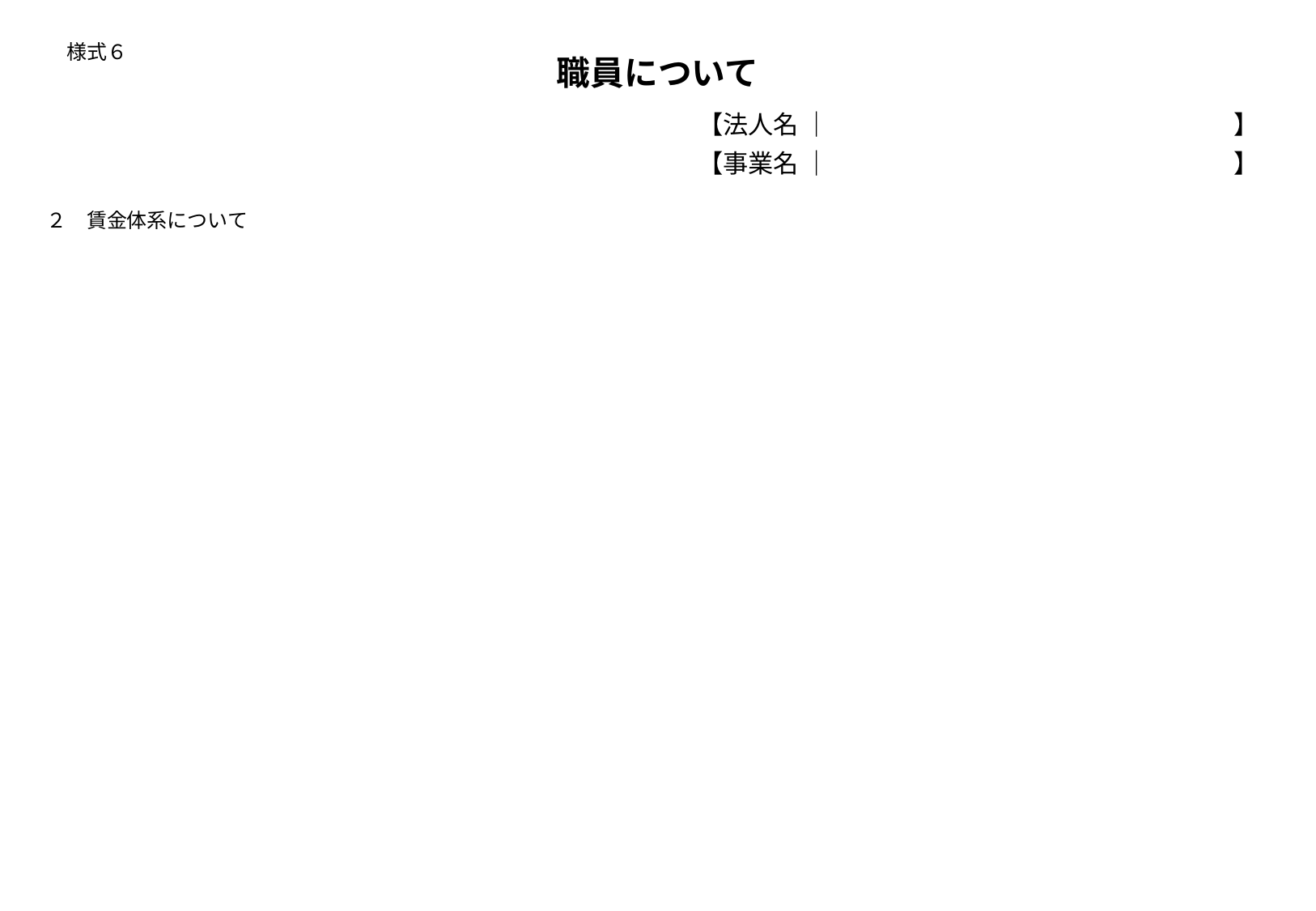

# 様式６
職員について
【法人名 ｜　　　　　　　　　　　　　　　　】
【事業名 ｜　　　　　　　　　　　　　　　　】
２　賃金体系について